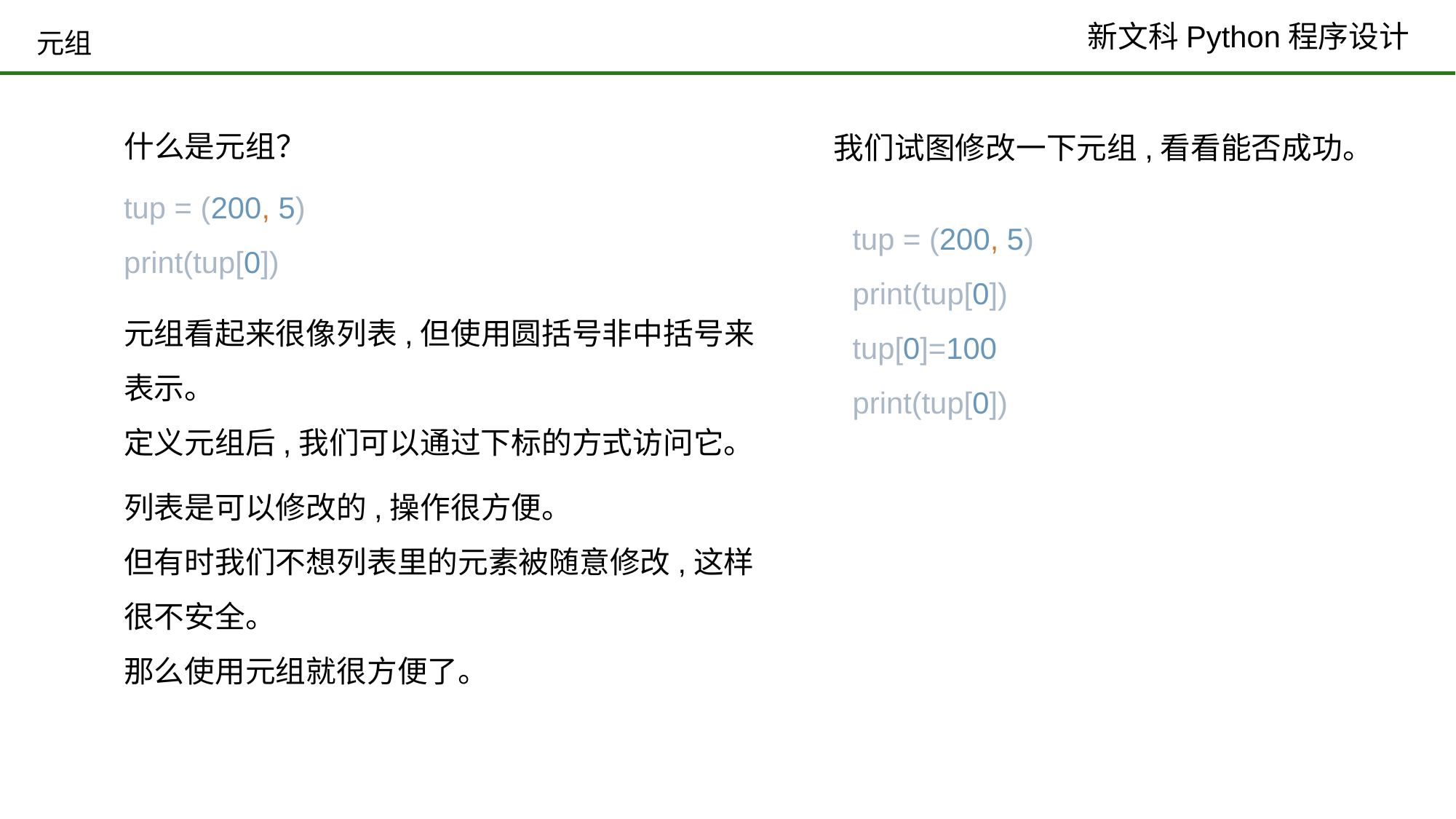

# 元组
什么是元组？
我们试图修改一下元组,看看能否成功。
tup = (200, 5)
print(tup[0])
tup = (200, 5)
print(tup[0])
tup[0]=100
print(tup[0])
元组看起来很像列表,但使用圆括号非中括号来表示。
定义元组后,我们可以通过下标的方式访问它。
列表是可以修改的,操作很方便。
但有时我们不想列表里的元素被随意修改,这样很不安全。
那么使用元组就很方便了。